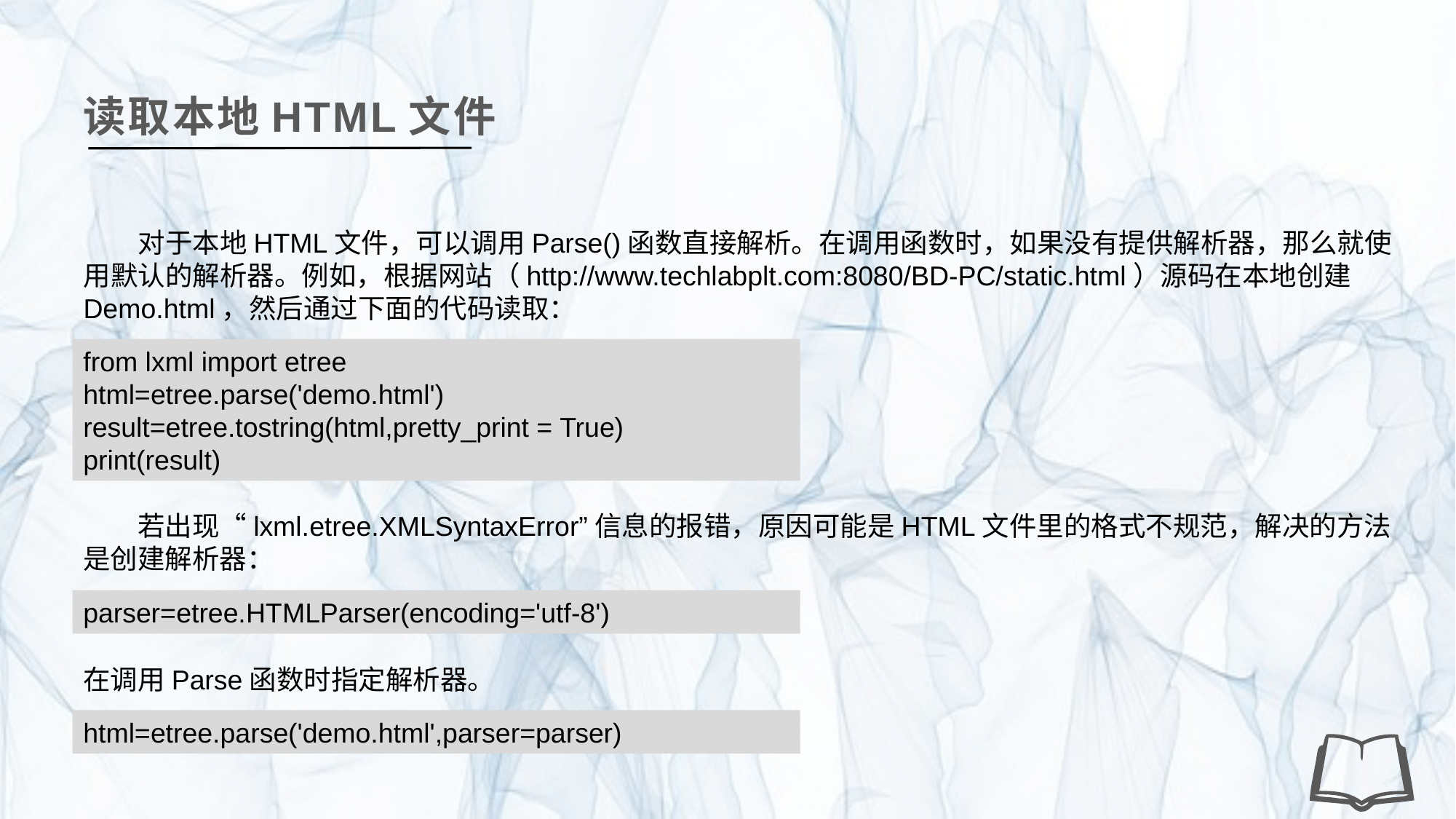

读取本地HTML文件
对于本地HTML文件，可以调用Parse()函数直接解析。在调用函数时，如果没有提供解析器，那么就使用默认的解析器。例如，根据网站（http://www.techlabplt.com:8080/BD-PC/static.html）源码在本地创建Demo.html，然后通过下面的代码读取：
from lxml import etree
html=etree.parse('demo.html')
result=etree.tostring(html,pretty_print = True)
print(result)
若出现“lxml.etree.XMLSyntaxError”信息的报错，原因可能是HTML文件里的格式不规范，解决的方法是创建解析器：
parser=etree.HTMLParser(encoding='utf-8')
在调用Parse函数时指定解析器。
html=etree.parse('demo.html',parser=parser)

38